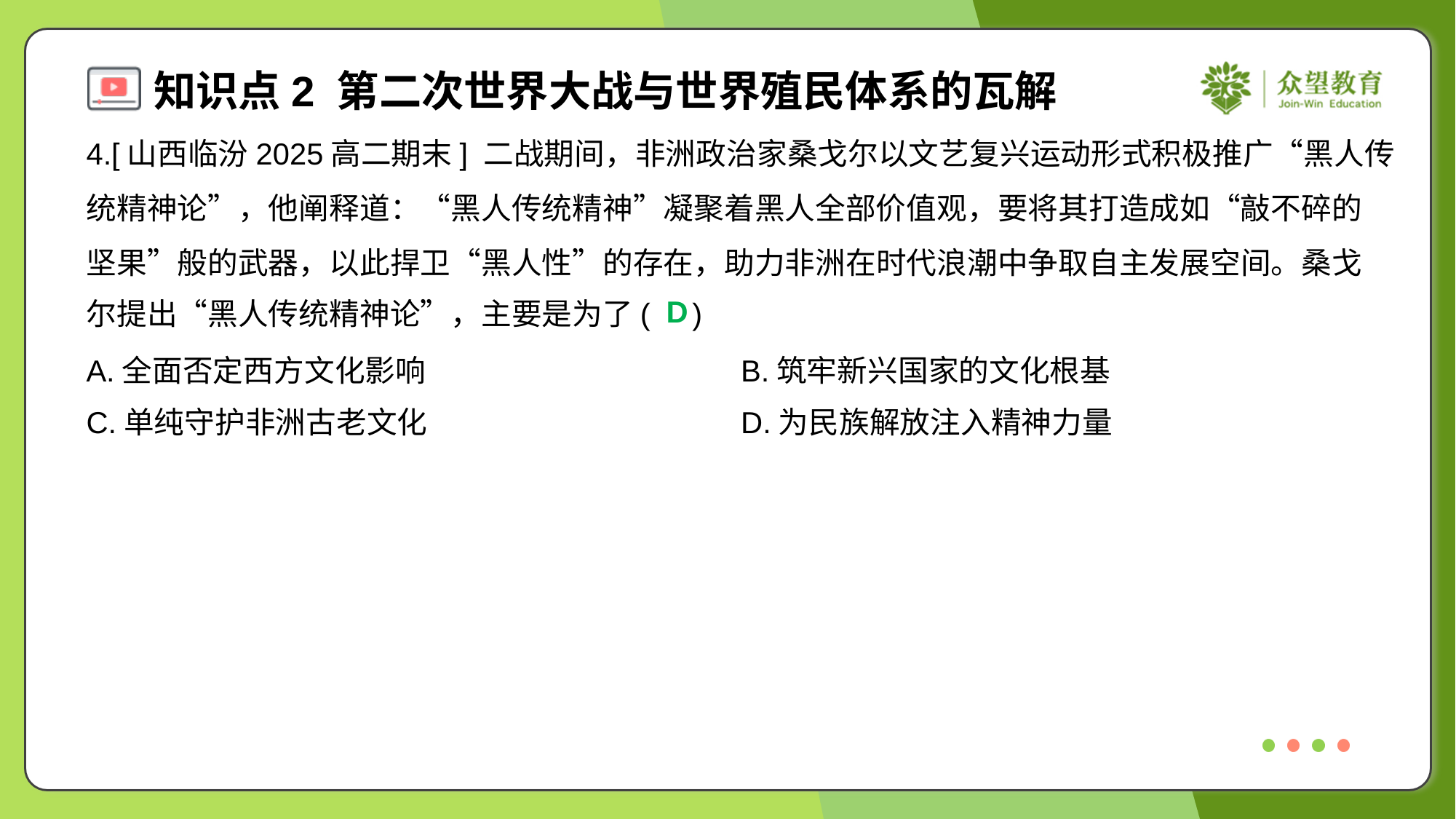

4.[山西临汾2025高二期末] 二战期间，非洲政治家桑戈尔以文艺复兴运动形式积极推广“黑人传
统精神论”，他阐释道：“黑人传统精神”凝聚着黑人全部价值观，要将其打造成如“敲不碎的
坚果”般的武器，以此捍卫“黑人性”的存在，助力非洲在时代浪潮中争取自主发展空间。桑戈
尔提出“黑人传统精神论”，主要是为了(     )
D
A.全面否定西方文化影响	B.筑牢新兴国家的文化根基
C.单纯守护非洲古老文化	D.为民族解放注入精神力量